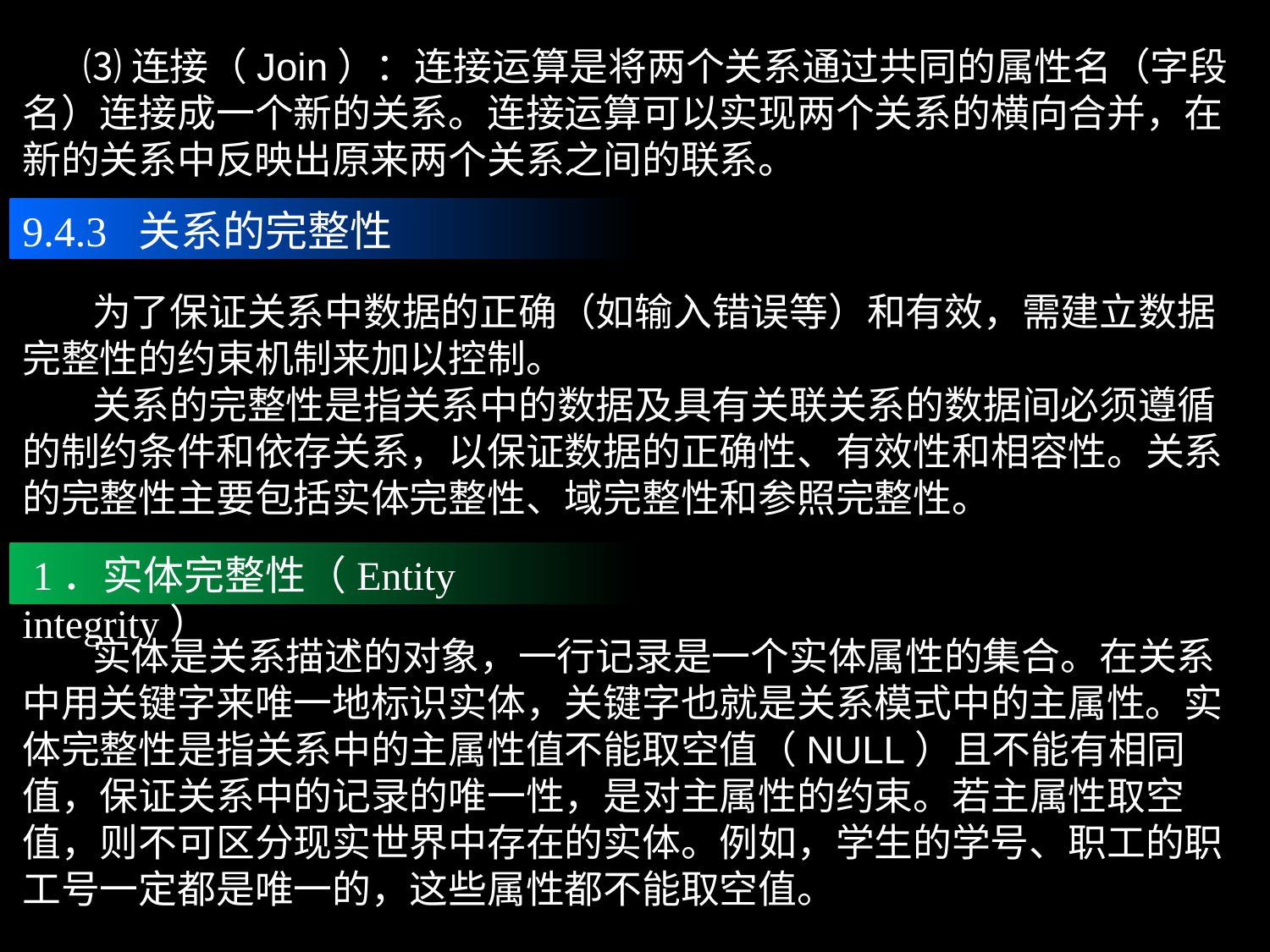

⑶连接（Join）：连接运算是将两个关系通过共同的属性名（字段名）连接成一个新的关系。连接运算可以实现两个关系的横向合并，在新的关系中反映出原来两个关系之间的联系。
9.4.3  关系的完整性
       为了保证关系中数据的正确（如输入错误等）和有效，需建立数据完整性的约束机制来加以控制。
       关系的完整性是指关系中的数据及具有关联关系的数据间必须遵循的制约条件和依存关系，以保证数据的正确性、有效性和相容性。关系的完整性主要包括实体完整性、域完整性和参照完整性。
 1．实体完整性（Entity integrity）
       实体是关系描述的对象，一行记录是一个实体属性的集合。在关系中用关键字来唯一地标识实体，关键字也就是关系模式中的主属性。实体完整性是指关系中的主属性值不能取空值（NULL）且不能有相同值，保证关系中的记录的唯一性，是对主属性的约束。若主属性取空值，则不可区分现实世界中存在的实体。例如，学生的学号、职工的职工号一定都是唯一的，这些属性都不能取空值。